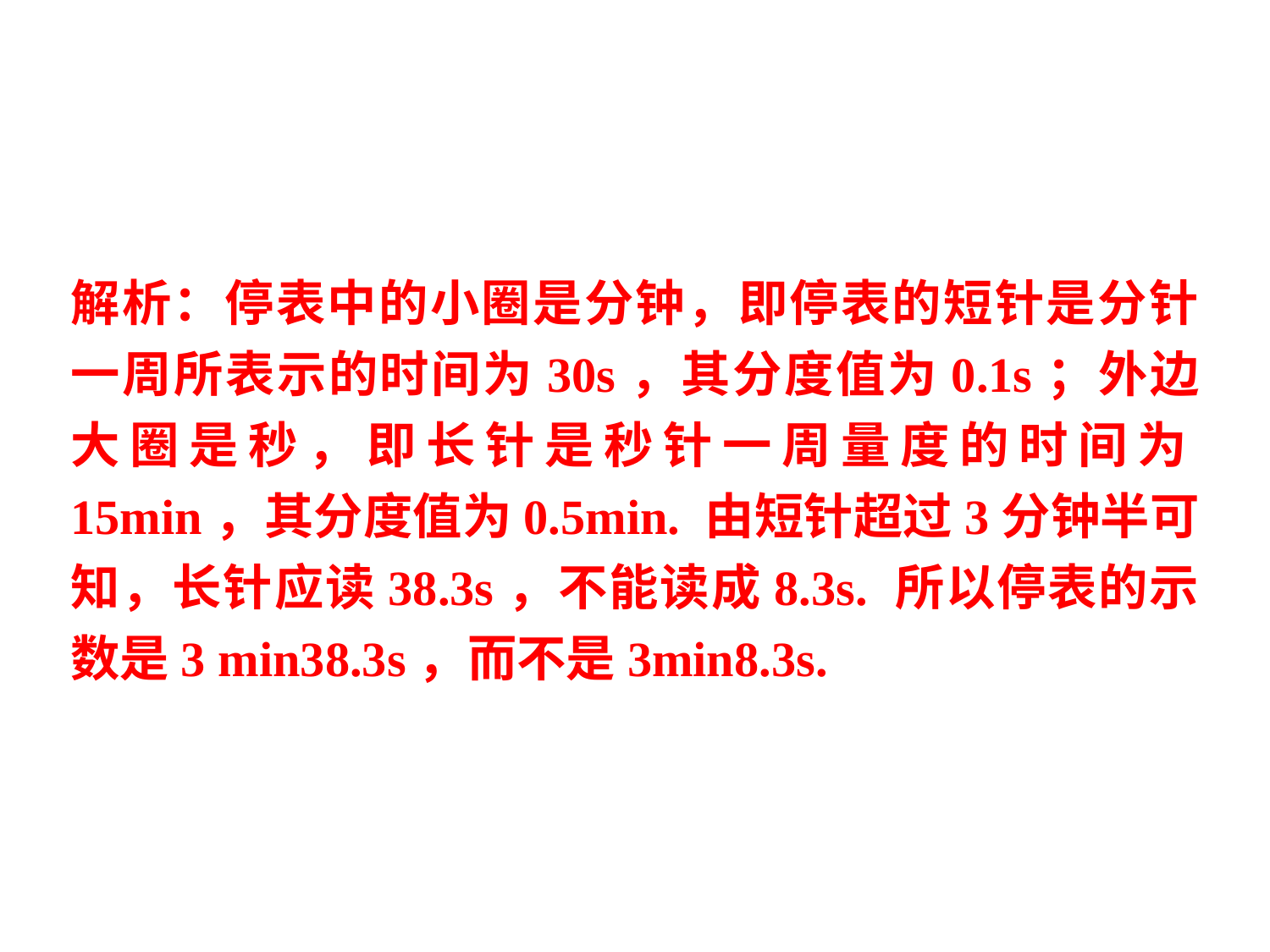

解析：停表中的小圈是分钟，即停表的短针是分针一周所表示的时间为30s，其分度值为0.1s；外边大圈是秒，即长针是秒针一周量度的时间为15min，其分度值为0.5min. 由短针超过3分钟半可知，长针应读38.3s，不能读成8.3s. 所以停表的示数是3 min38.3s，而不是3min8.3s.